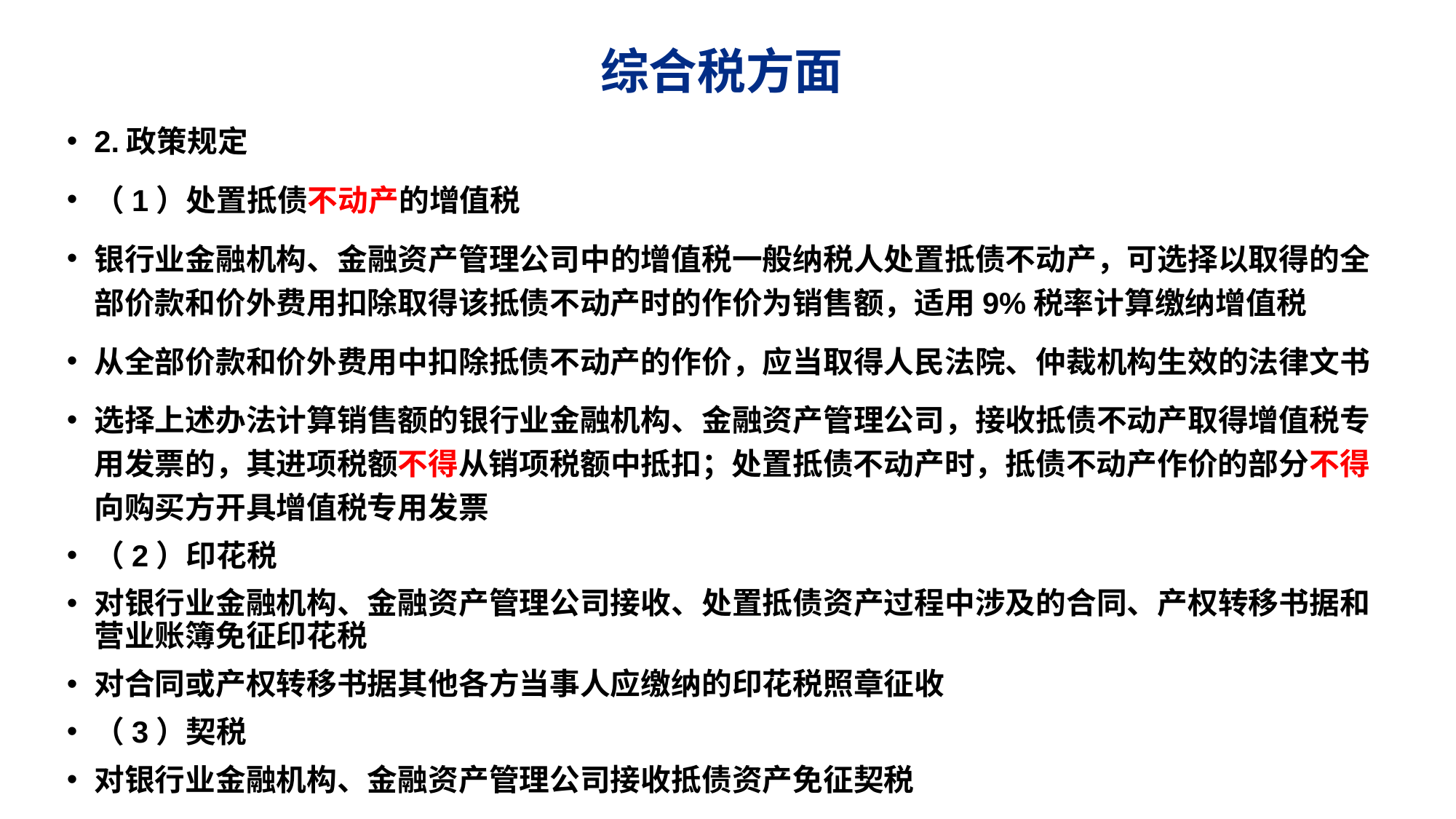

# 综合税方面
2.政策规定
（1）处置抵债不动产的增值税
银行业金融机构、金融资产管理公司中的增值税一般纳税人处置抵债不动产，可选择以取得的全部价款和价外费用扣除取得该抵债不动产时的作价为销售额，适用9%税率计算缴纳增值税
从全部价款和价外费用中扣除抵债不动产的作价，应当取得人民法院、仲裁机构生效的法律文书
选择上述办法计算销售额的银行业金融机构、金融资产管理公司，接收抵债不动产取得增值税专用发票的，其进项税额不得从销项税额中抵扣；处置抵债不动产时，抵债不动产作价的部分不得向购买方开具增值税专用发票
（2）印花税
对银行业金融机构、金融资产管理公司接收、处置抵债资产过程中涉及的合同、产权转移书据和营业账簿免征印花税
对合同或产权转移书据其他各方当事人应缴纳的印花税照章征收
（3）契税
对银行业金融机构、金融资产管理公司接收抵债资产免征契税